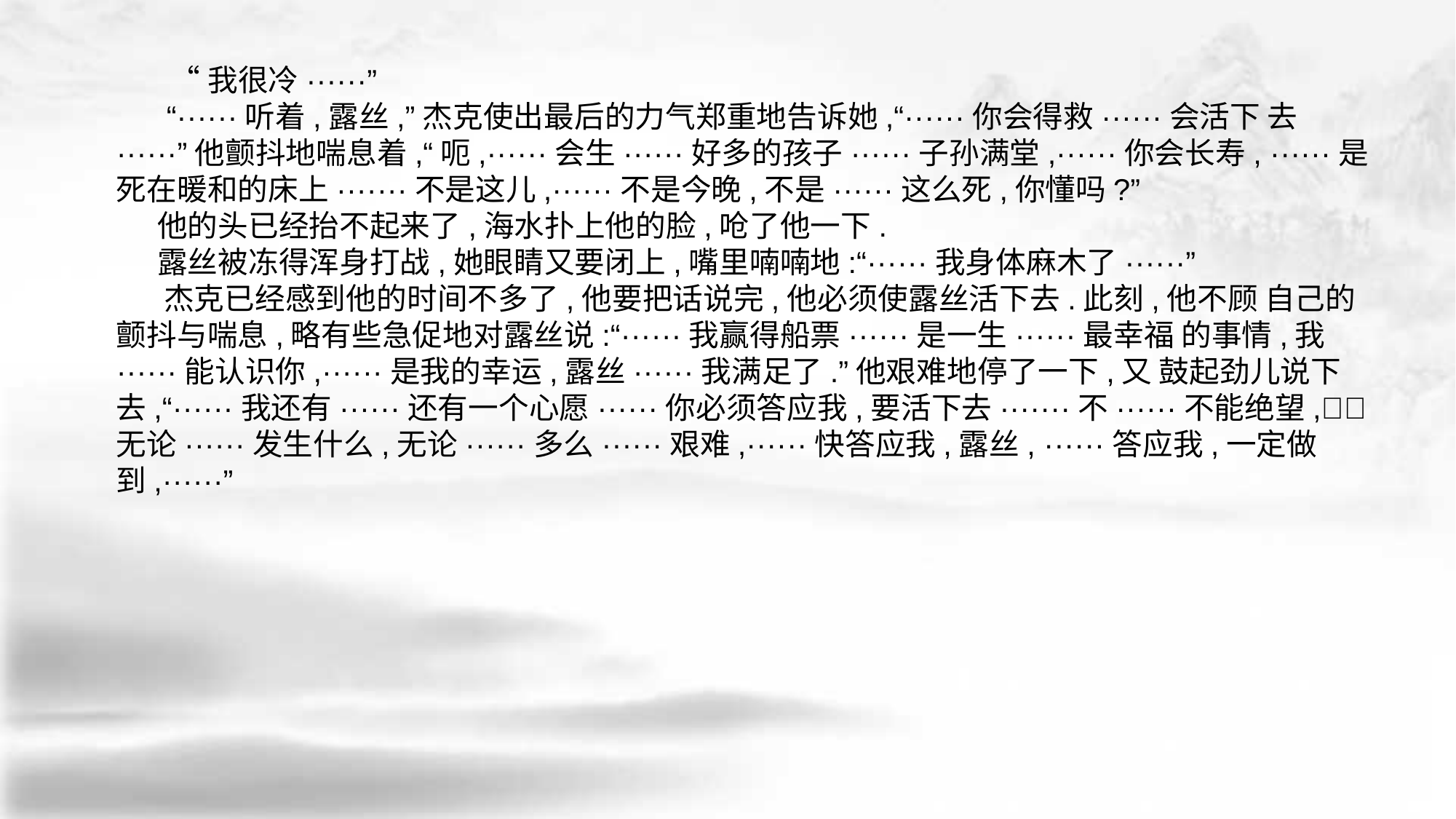

“我很冷······”
      “······听着,露丝,”杰克使出最后的力气郑重地告诉她,“······你会得救······会活下 去······”他颤抖地喘息着,“呃,······会生······好多的孩子······子孙满堂,······你会长寿, ······是死在暖和的床上·······不是这儿,······不是今晚,不是······这么死,你懂吗?”
     他的头已经抬不起来了,海水扑上他的脸,呛了他一下.
     露丝被冻得浑身打战,她眼睛又要闭上,嘴里喃喃地:“······我身体麻木了······”
      杰克已经感到他的时间不多了,他要把话说完,他必须使露丝活下去.此刻,他不顾 自己的颤抖与喘息,略有些急促地对露丝说:“······我赢得船票······是一生······最幸福 的事情,我······能认识你,······是我的幸运,露丝······我满足了.”他艰难地停了一下,又 鼓起劲儿说下去,“······我还有······还有一个心愿······你必须答应我,要活下去·······不······不能绝望,􀆺􀆺无论······发生什么,无论······多么······艰难,······快答应我,露丝, ······答应我,一定做到,······”